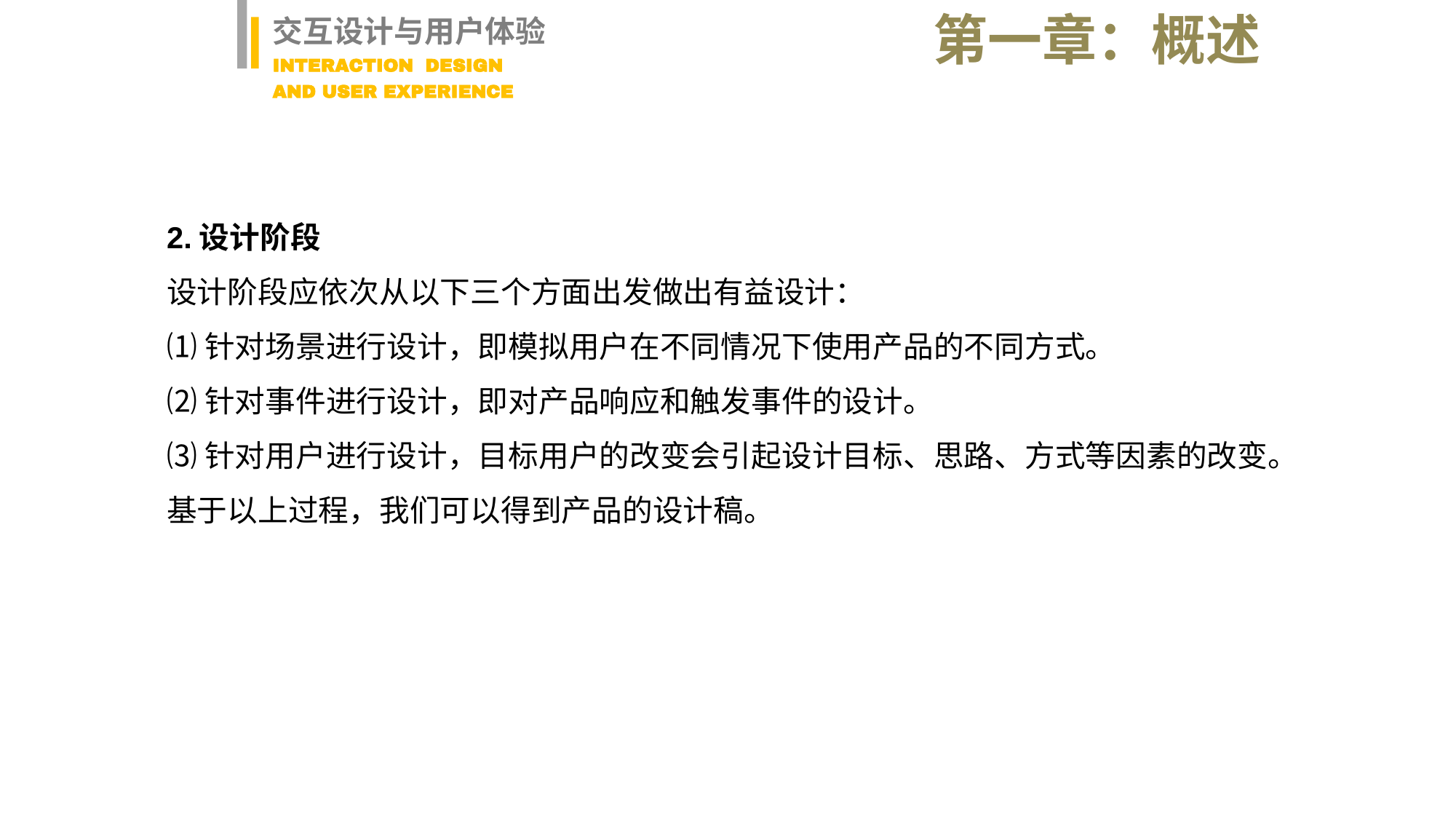

第一章：概述

交互设计与用户体验
INTERACTION  DESIGN
AND USER EXPERIENCE
2.设计阶段
设计阶段应依次从以下三个方面出发做出有益设计：
⑴针对场景进行设计，即模拟用户在不同情况下使用产品的不同方式。
⑵针对事件进行设计，即对产品响应和触发事件的设计。
⑶针对用户进行设计，目标用户的改变会引起设计目标、思路、方式等因素的改变。
基于以上过程，我们可以得到产品的设计稿。